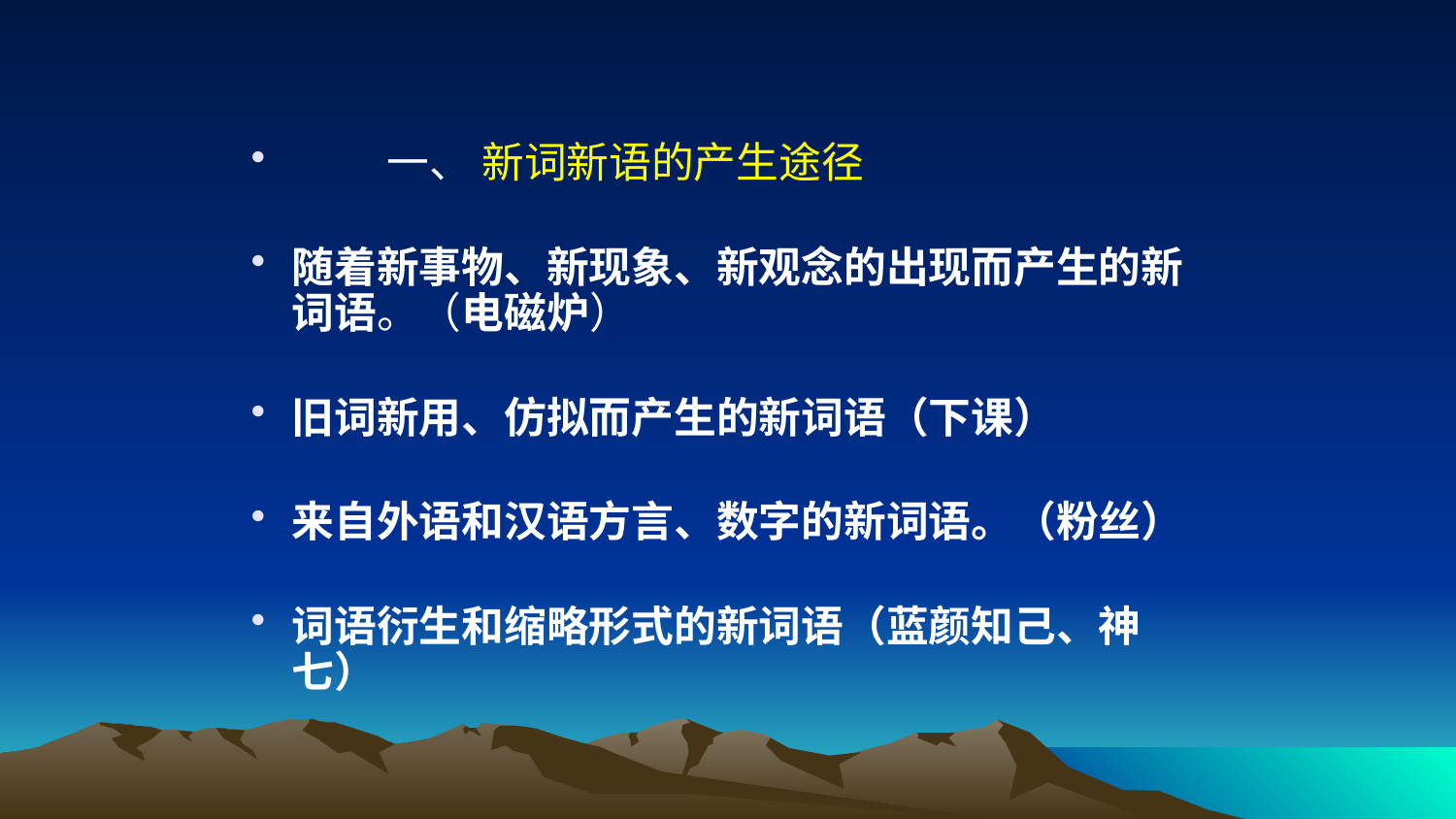

#
         一、 新词新语的产生途径

随着新事物、新现象、新观念的出现而产生的新词语。（电磁炉）

旧词新用、仿拟而产生的新词语（下课）

来自外语和汉语方言、数字的新词语。（粉丝）

词语衍生和缩略形式的新词语（蓝颜知己、神七）